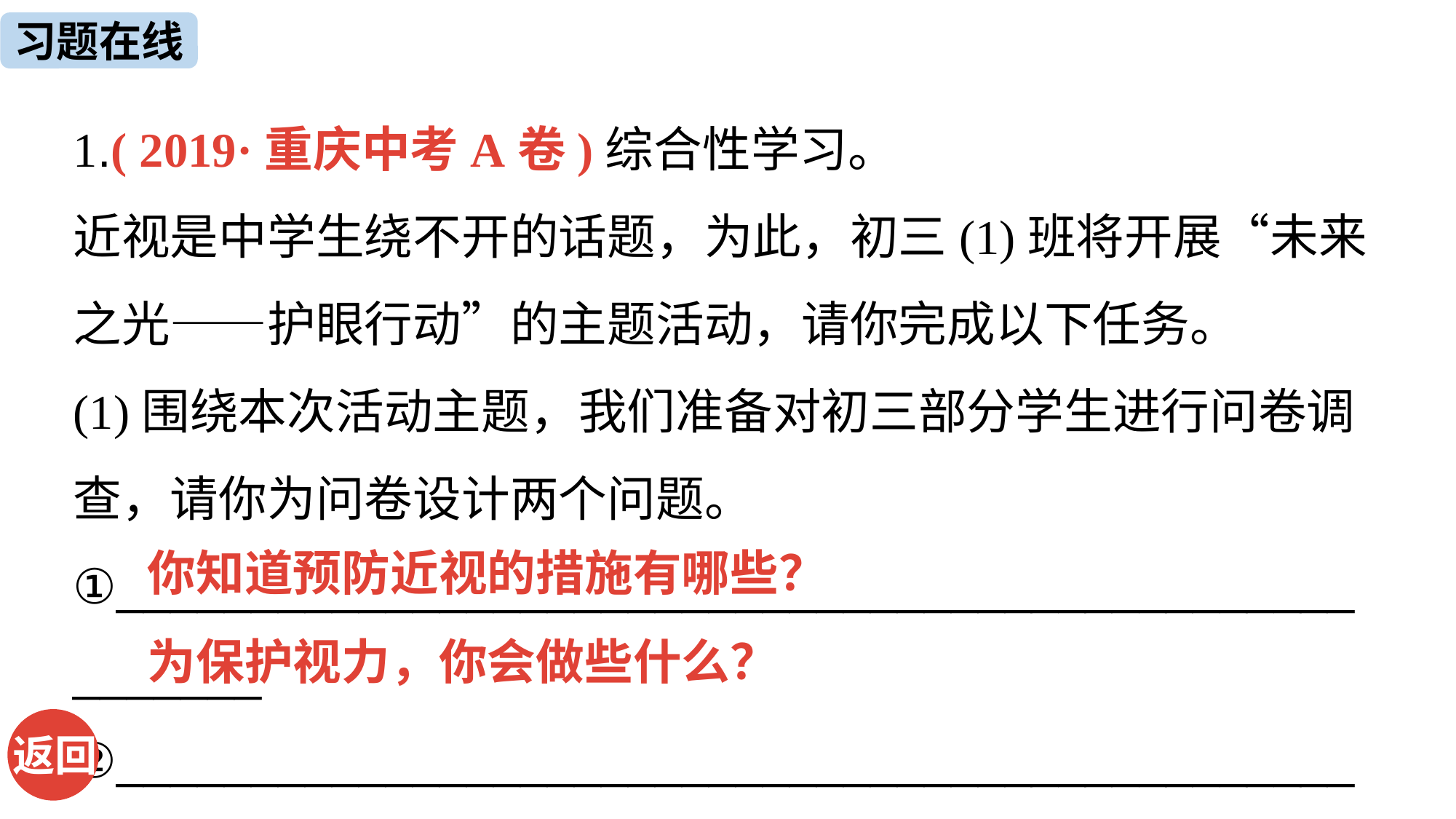

习题在线
1.( 2019·重庆中考A卷)综合性学习。
近视是中学生绕不开的话题，为此，初三(1)班将开展“未来之光——护眼行动”的主题活动，请你完成以下任务。
(1)围绕本次活动主题，我们准备对初三部分学生进行问卷调查，请你为问卷设计两个问题。
①_____________________________________________________
②_____________________________________________________
你知道预防近视的措施有哪些？
为保护视力，你会做些什么？

返回